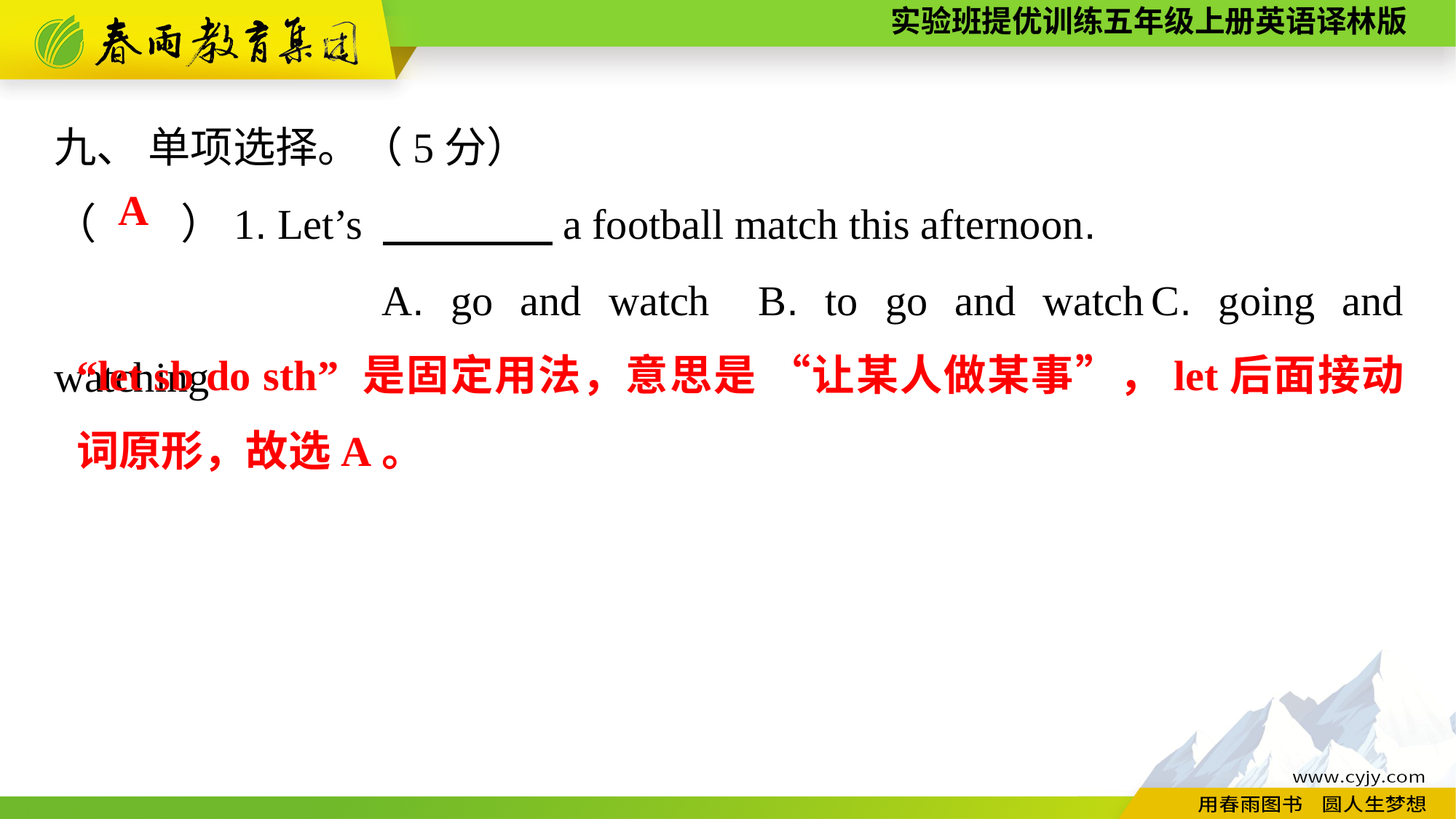

九、 单项选择。（5分）
（　　）1. Let’s 　　　　a football match this afternoon.
			A. go and watch	B. to go and watch	C. going and watching
A
“let sb do sth” 是固定用法，意思是 “让某人做某事”，let后面接动词原形，故选A。